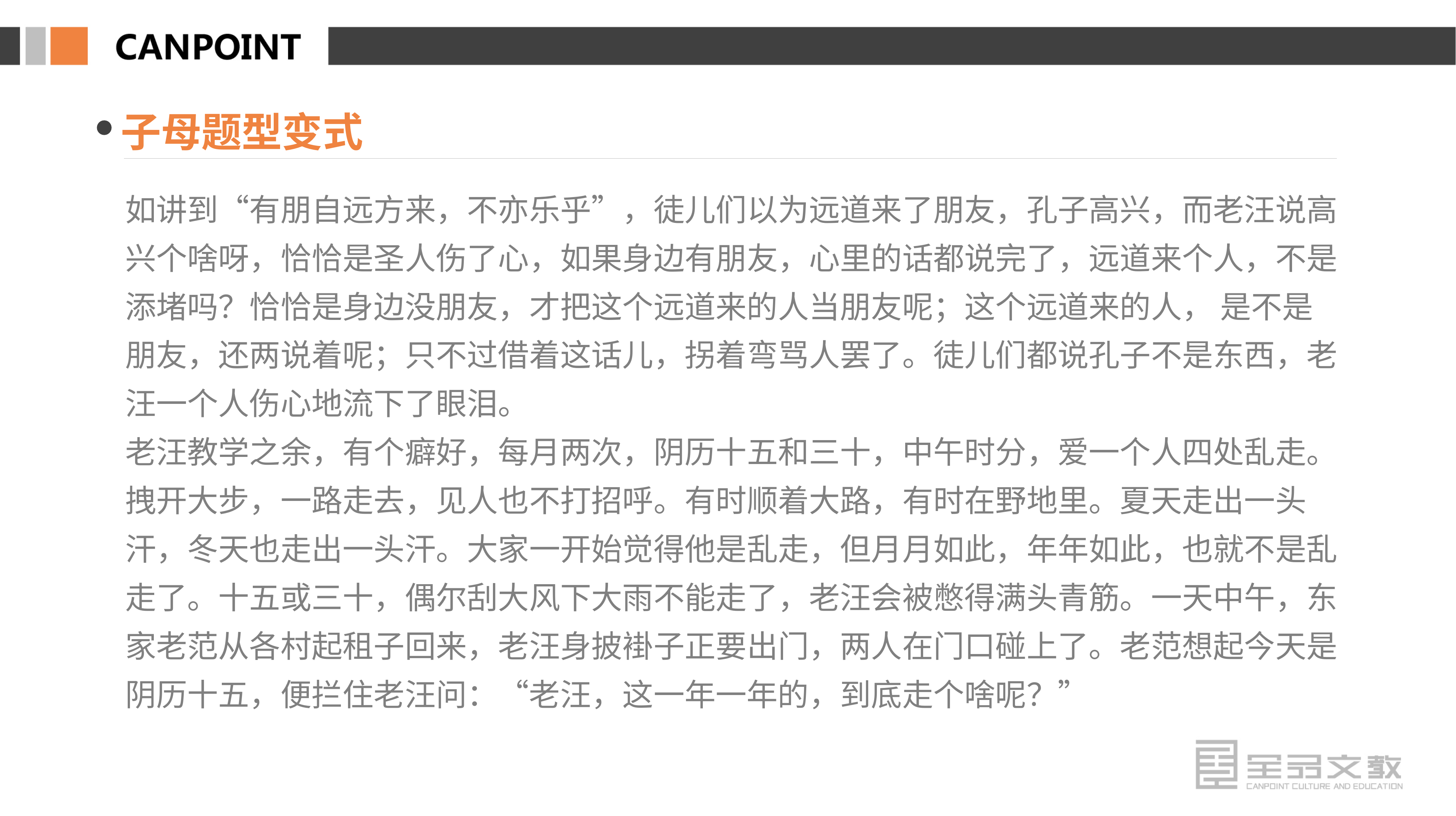

子母题型变式

如讲到“有朋自远方来，不亦乐乎”，徒儿们以为远道来了朋友，孔子高兴，而老汪说高兴个啥呀，恰恰是圣人伤了心，如果身边有朋友，心里的话都说完了，远道来个人，不是添堵吗？恰恰是身边没朋友，才把这个远道来的人当朋友呢；这个远道来的人， 是不是朋友，还两说着呢；只不过借着这话儿，拐着弯骂人罢了。徒儿们都说孔子不是东西，老汪一个人伤心地流下了眼泪。
老汪教学之余，有个癖好，每月两次，阴历十五和三十，中午时分，爱一个人四处乱走。拽开大步，一路走去，见人也不打招呼。有时顺着大路，有时在野地里。夏天走出一头汗，冬天也走出一头汗。大家一开始觉得他是乱走，但月月如此，年年如此，也就不是乱走了。十五或三十，偶尔刮大风下大雨不能走了，老汪会被憋得满头青筋。一天中午，东家老范从各村起租子回来，老汪身披褂子正要出门，两人在门口碰上了。老范想起今天是阴历十五，便拦住老汪问：“老汪，这一年一年的，到底走个啥呢？”